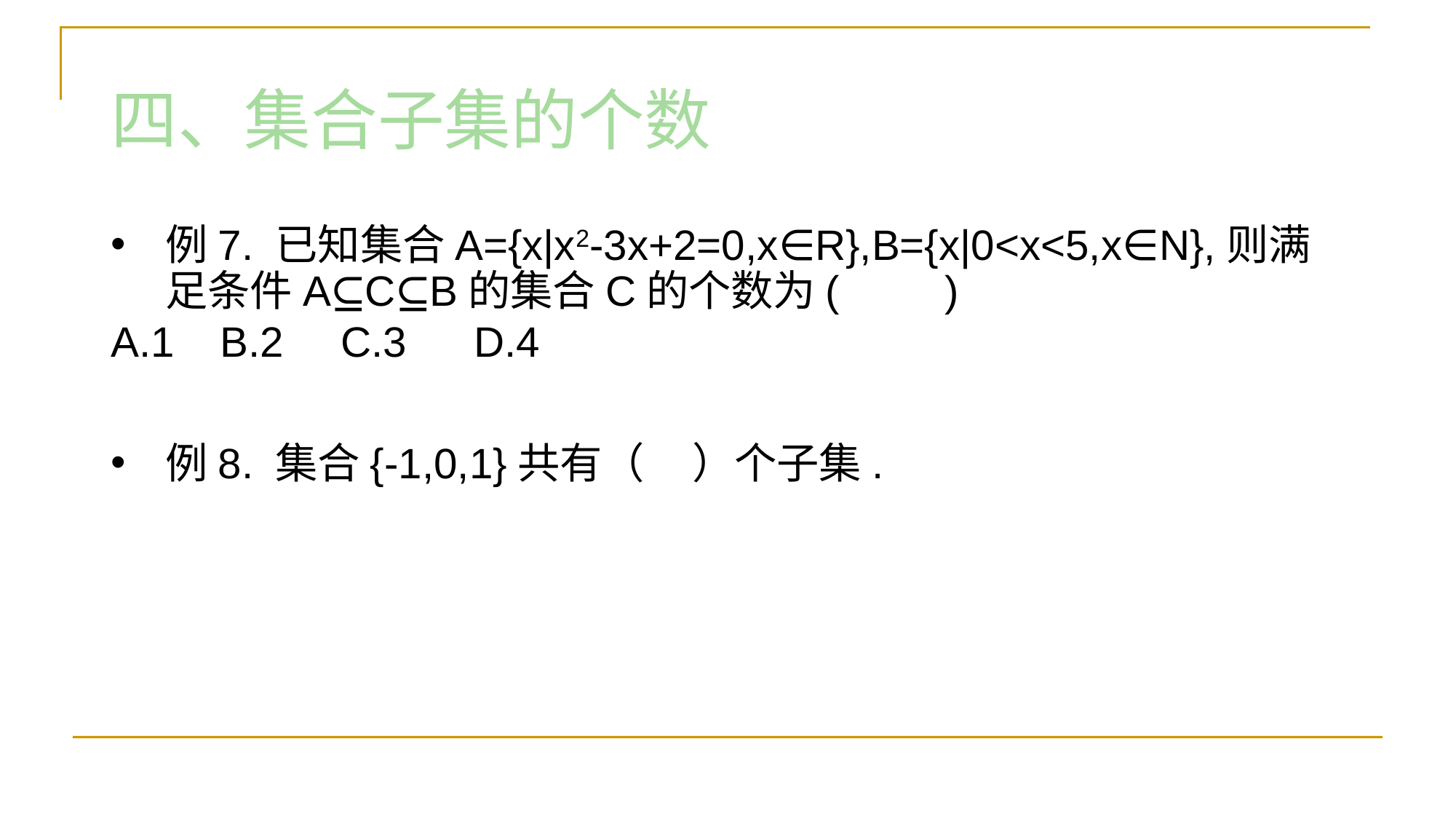

四、集合子集的个数

例7. 已知集合A={x|x2-3x+2=0,x∈R},B={x|0<x<5,x∈N},则满足条件A⊆C⊆B的集合C的个数为(　　)
A.1	B.2	 C.3	   D.4

例8. 集合{-1,0,1}共有（     ）个子集.